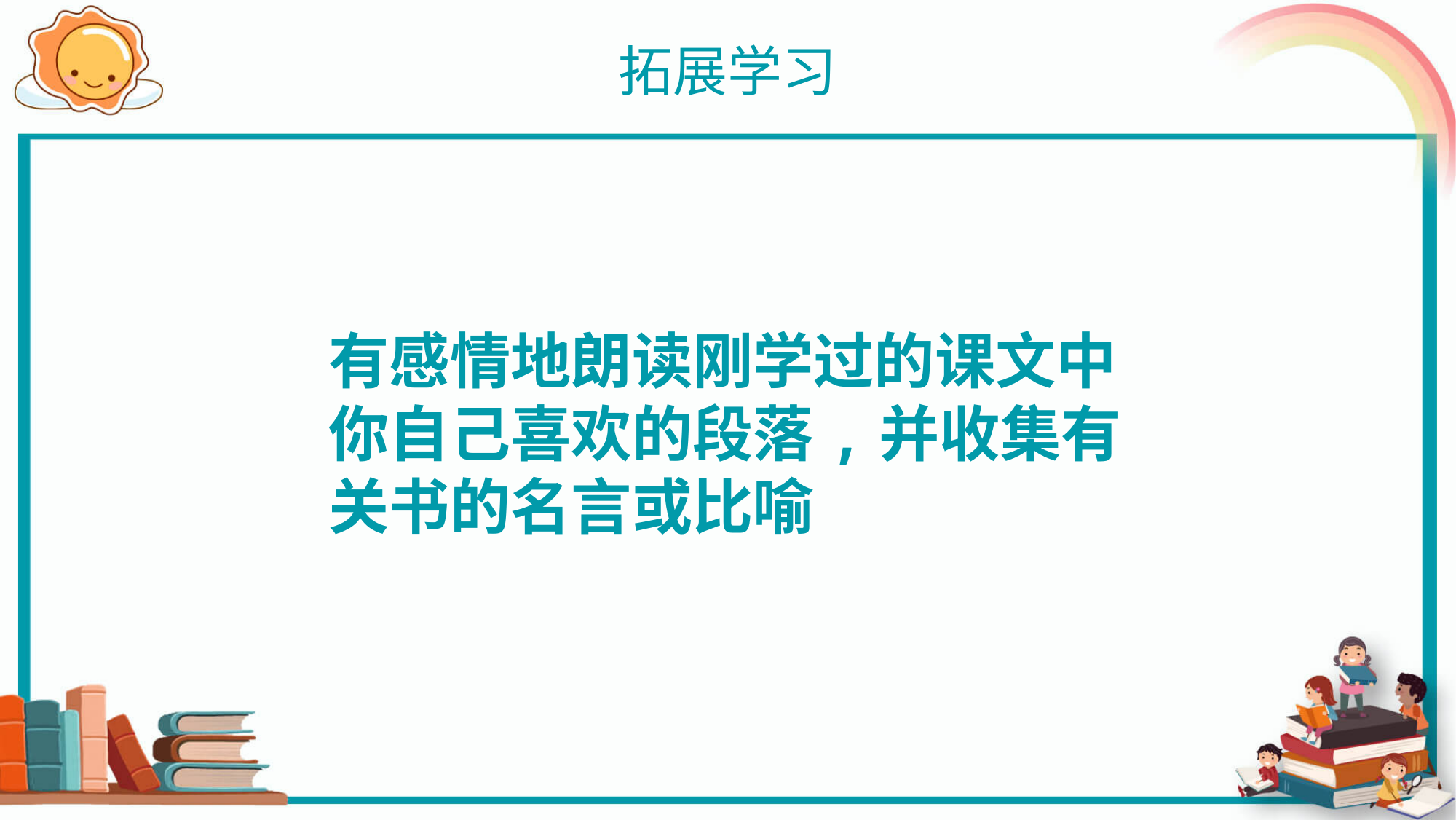

拓展学习
有感情地朗读刚学过的课文中你自己喜欢的段落,并收集有关书的名言或比喻